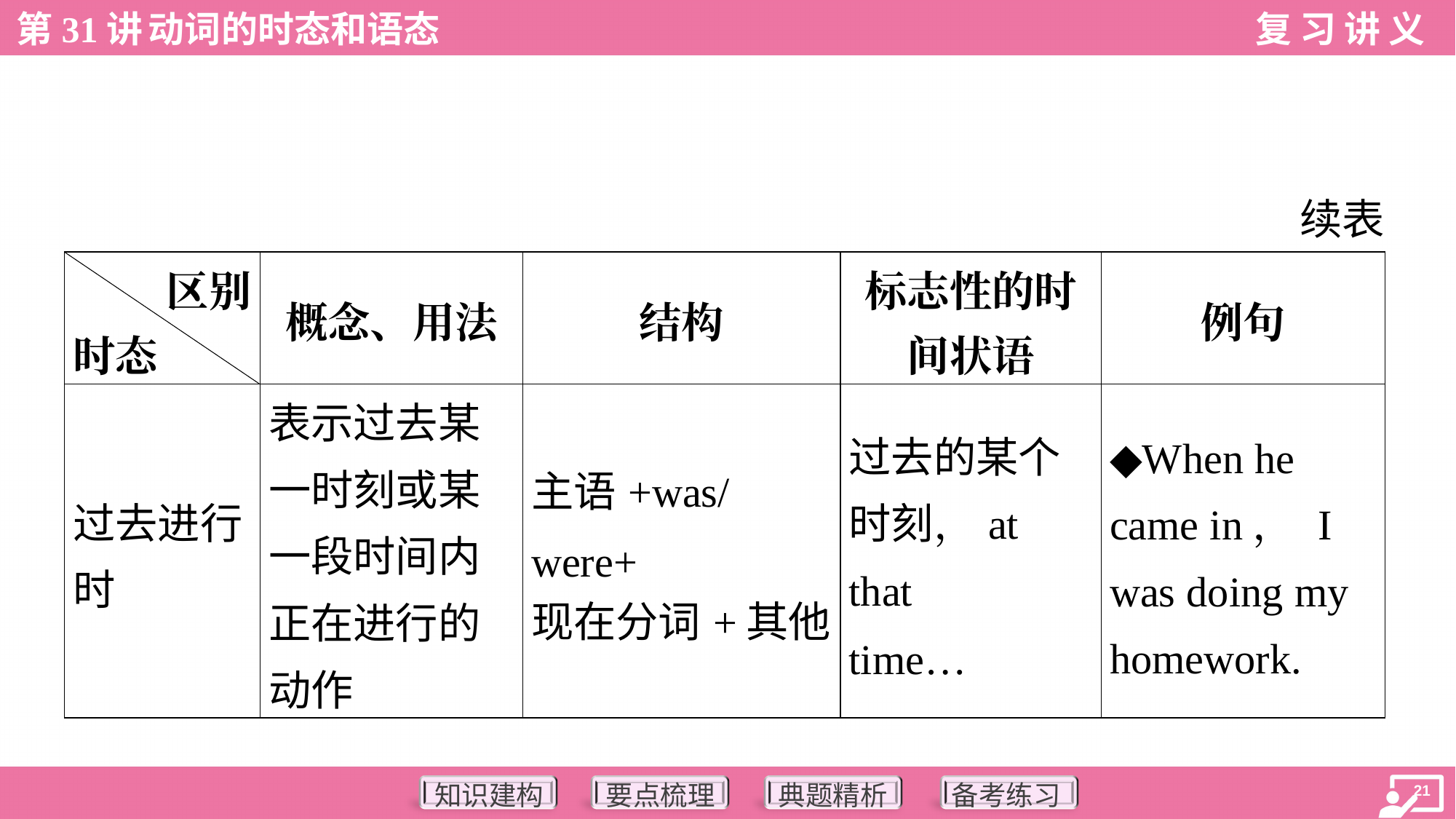

续表
| 区别 时态 | 概念、用法 | 结构 | 标志性的时 间状语 | 例句 |
| --- | --- | --- | --- | --- |
| 过去进行时 | 表示过去某一时刻或某一段时间内正在进行的动作 | 主语+was/were+ 现在分词+其他 | 过去的某个 时刻，at that time… | ◆When he came in， I was doing my homework. |